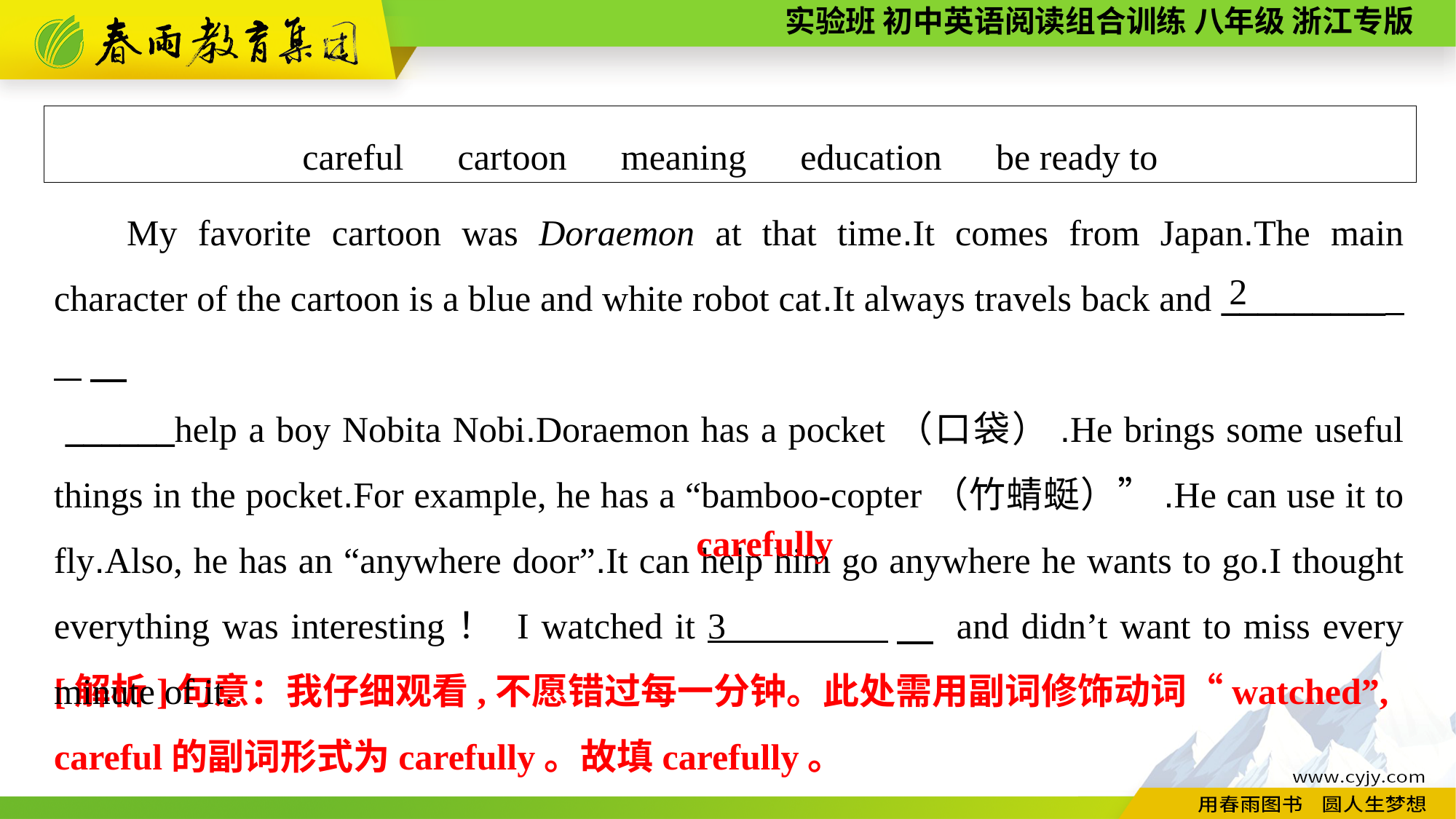

careful　cartoon　meaning　education　be ready to
My favorite cartoon was Doraemon at that time.It comes from Japan.The main character of the cartoon is a blue and white robot cat.It always travels back and _________
 ______help a boy Nobita Nobi.Doraemon has a pocket（口袋）.He brings some useful things in the pocket.For example, he has a “bamboo-copter（竹蜻蜓）”.He can use it to fly.Also, he has an “anywhere door”.It can help him go anywhere he wants to go.I thought everything was interesting！ I watched it 3             　 and didn’t want to miss every minute of it.
2
carefully
[解析]句意：我仔细观看,不愿错过每一分钟。此处需用副词修饰动词“watched”,
careful的副词形式为carefully。故填carefully。